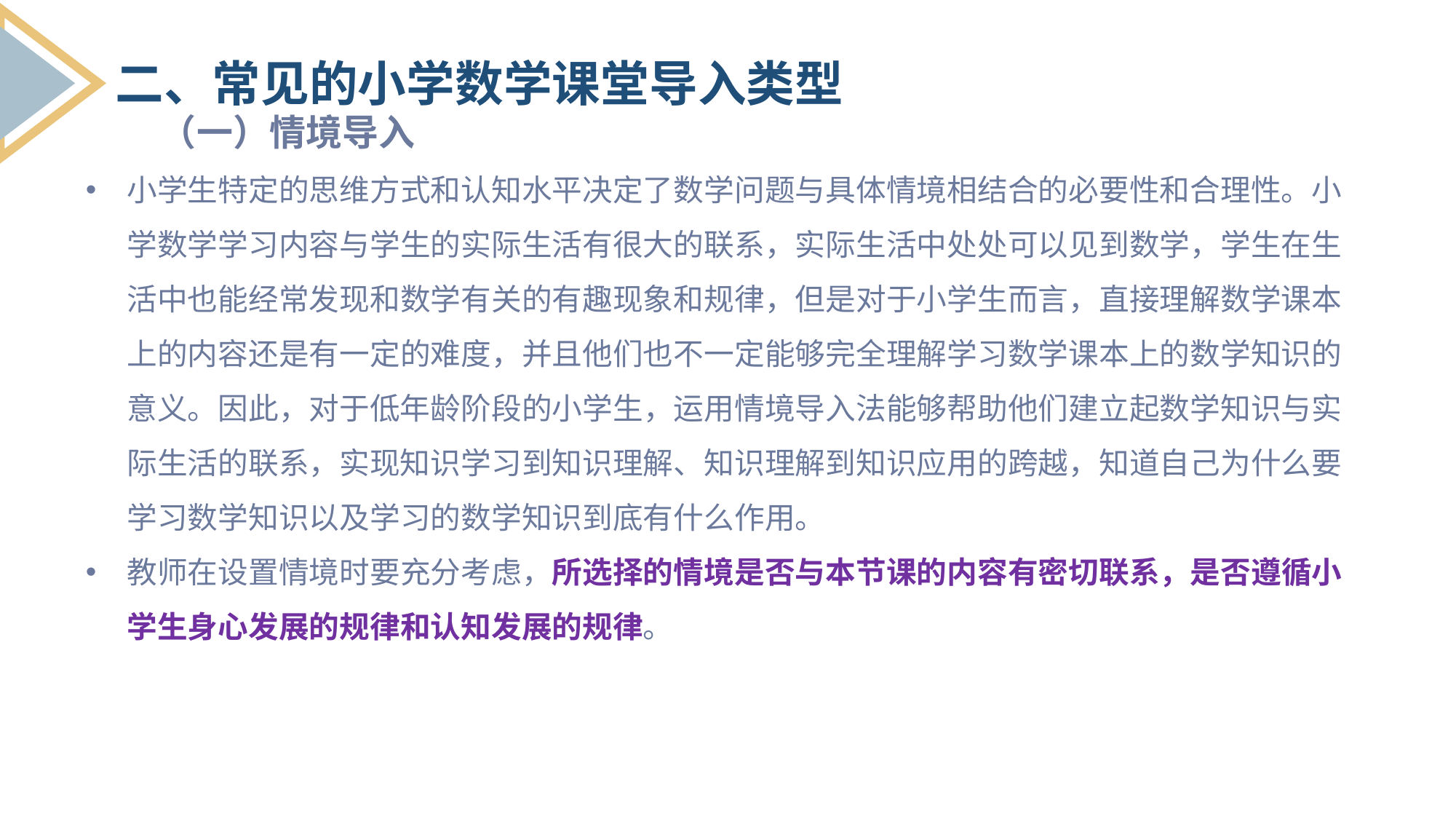

二、常见的小学数学课堂导入类型
        （一）情境导入
小学生特定的思维方式和认知水平决定了数学问题与具体情境相结合的必要性和合理性。小学数学学习内容与学生的实际生活有很大的联系，实际生活中处处可以见到数学，学生在生活中也能经常发现和数学有关的有趣现象和规律，但是对于小学生而言，直接理解数学课本上的内容还是有一定的难度，并且他们也不一定能够完全理解学习数学课本上的数学知识的意义。因此，对于低年龄阶段的小学生，运用情境导入法能够帮助他们建立起数学知识与实际生活的联系，实现知识学习到知识理解、知识理解到知识应用的跨越，知道自己为什么要学习数学知识以及学习的数学知识到底有什么作用。
教师在设置情境时要充分考虑，所选择的情境是否与本节课的内容有密切联系，是否遵循小学生身心发展的规律和认知发展的规律。